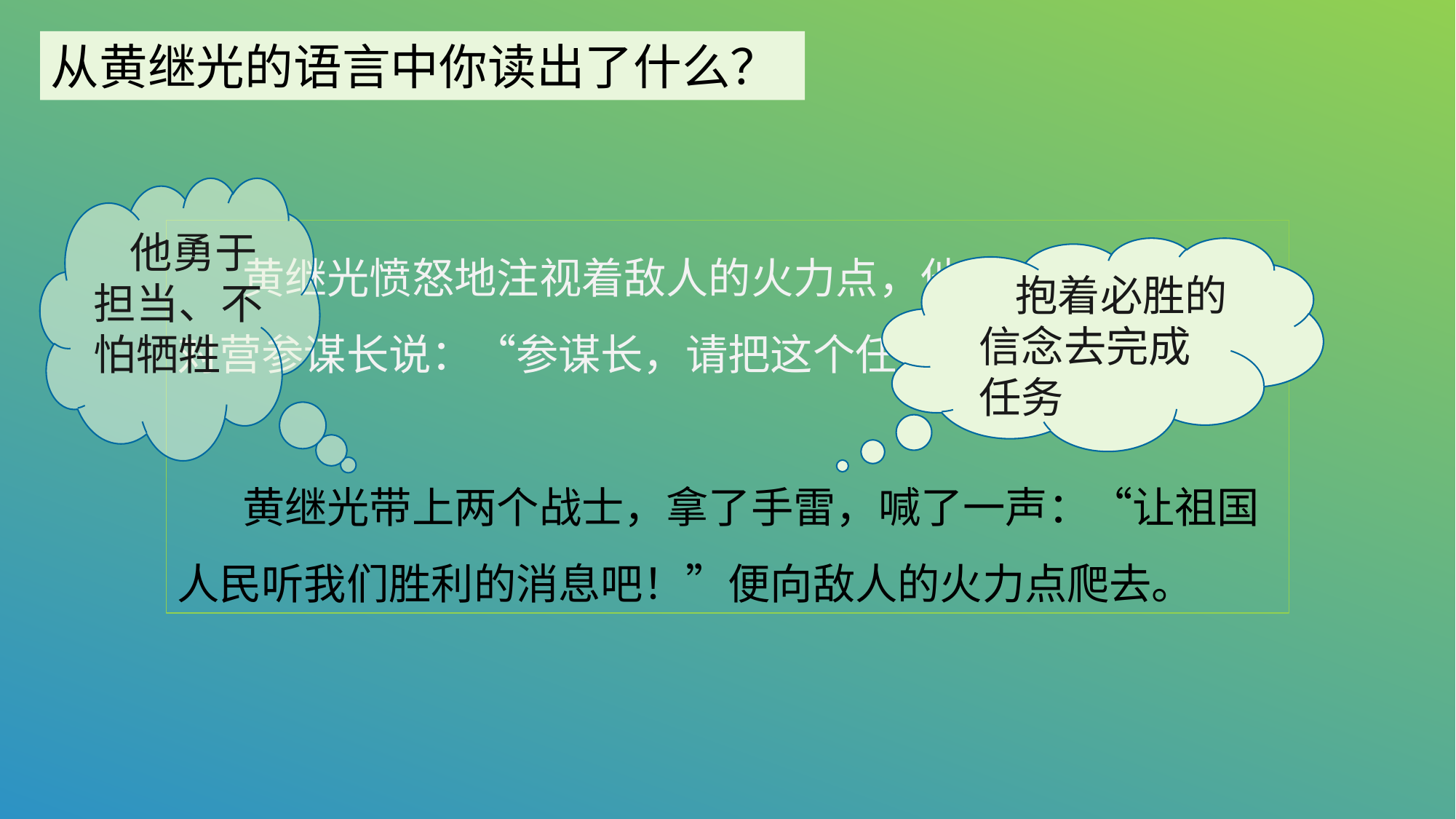

从黄继光的语言中你读出了什么？

他勇于担当、不怕牺牲
  黄继光愤怒地注视着敌人的火力点，他转过身来坚定地对营参谋长说：“参谋长，请把这个任务交给吧！”

  黄继光带上两个战士，拿了手雷，喊了一声：“让祖国人民听我们胜利的消息吧！”便向敌人的火力点爬去。

抱着必胜的信念去完成任务